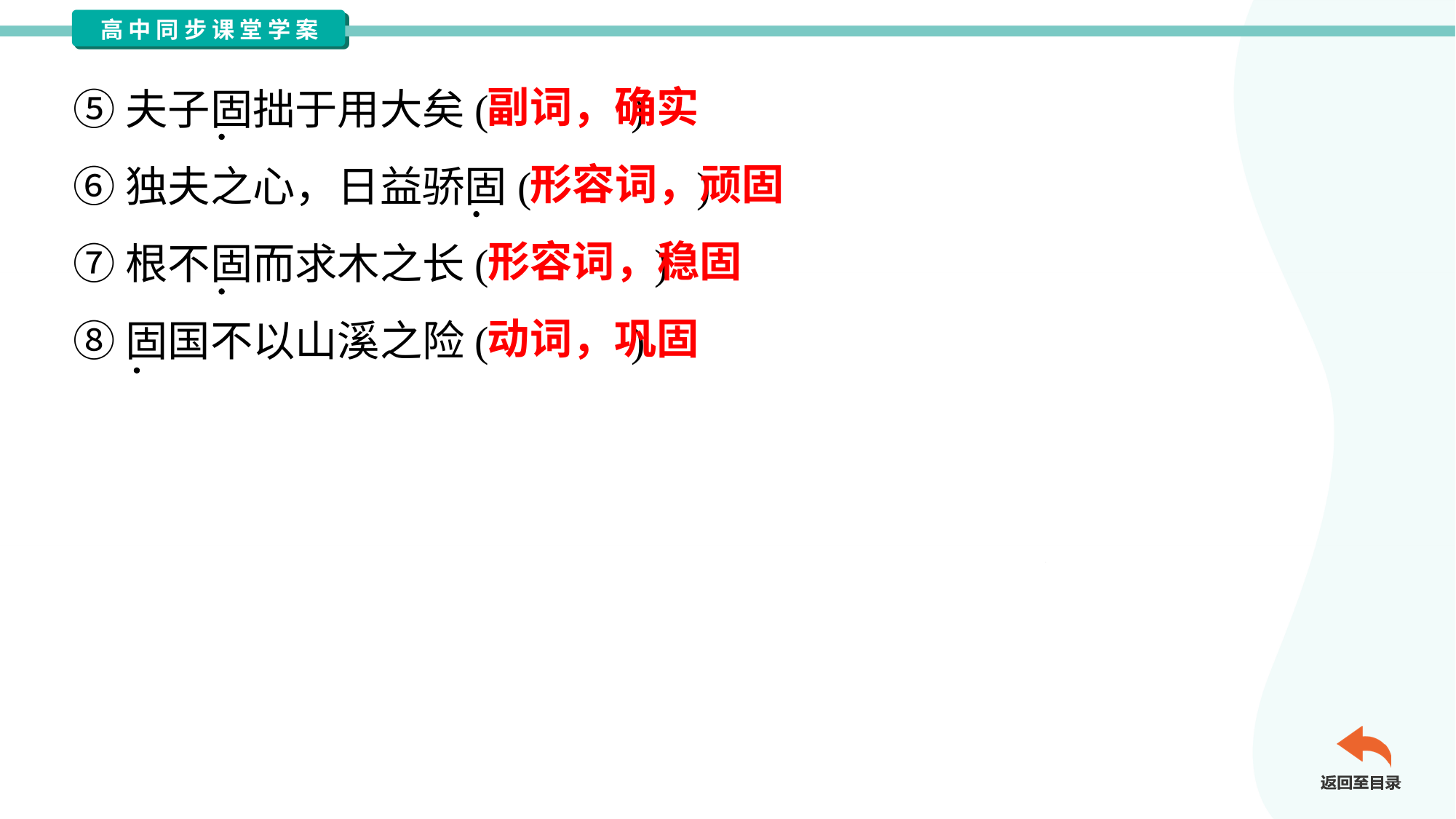

⑤夫子固拙于用大矣(            )
⑥独夫之心，日益骄固(              )
⑦根不固而求木之长(              )
⑧固国不以山溪之险(            )
副词，确实
形容词，顽固

形容词，稳固

动词，巩固